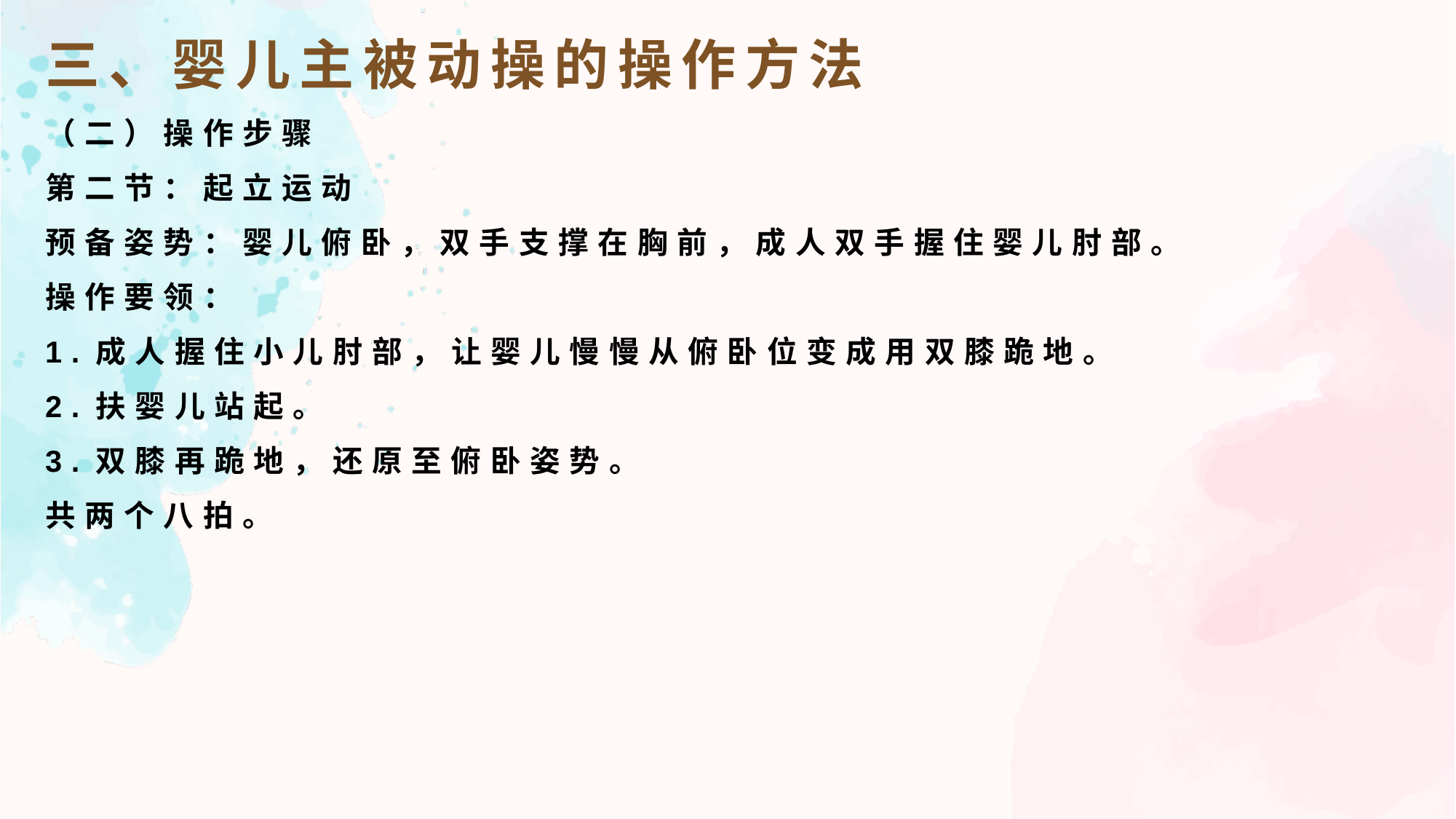

三、婴儿主被动操的操作方法
（二）操作步骤
第二节：起立运动
预备姿势：婴儿俯卧，双手支撑在胸前，成人双手握住婴儿肘部。
操作要领：
1.成人握住小儿肘部，让婴儿慢慢从俯卧位变成用双膝跪地。
2.扶婴儿站起。
3.双膝再跪地，还原至俯卧姿势。
共两个八拍。